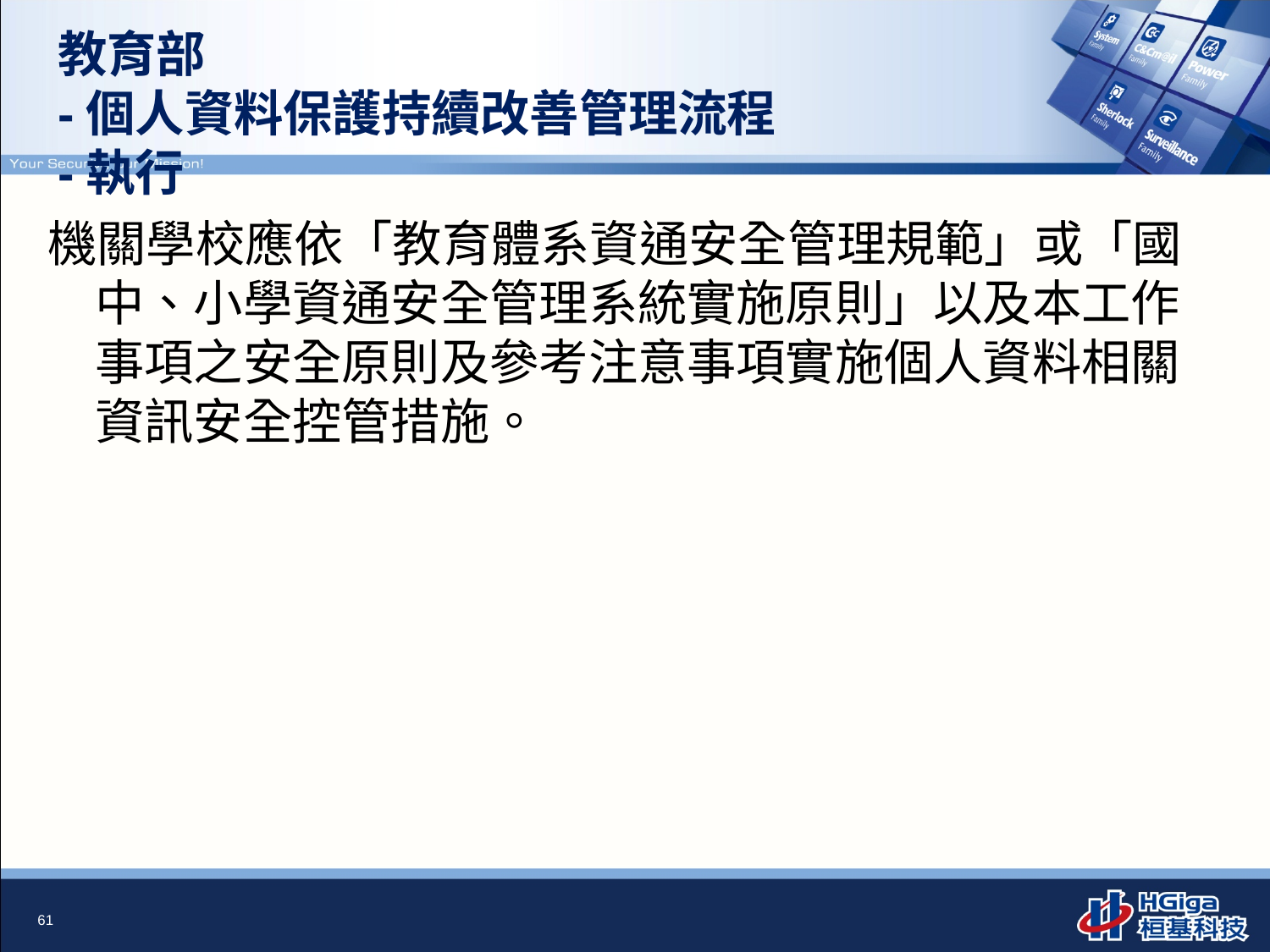

# 教育部 -個人資料保護持續改善管理流程 -執行
機關學校應依「教育體系資通安全管理規範」或「國中、小學資通安全管理系統實施原則」以及本工作事項之安全原則及參考注意事項實施個人資料相關資訊安全控管措施。
61